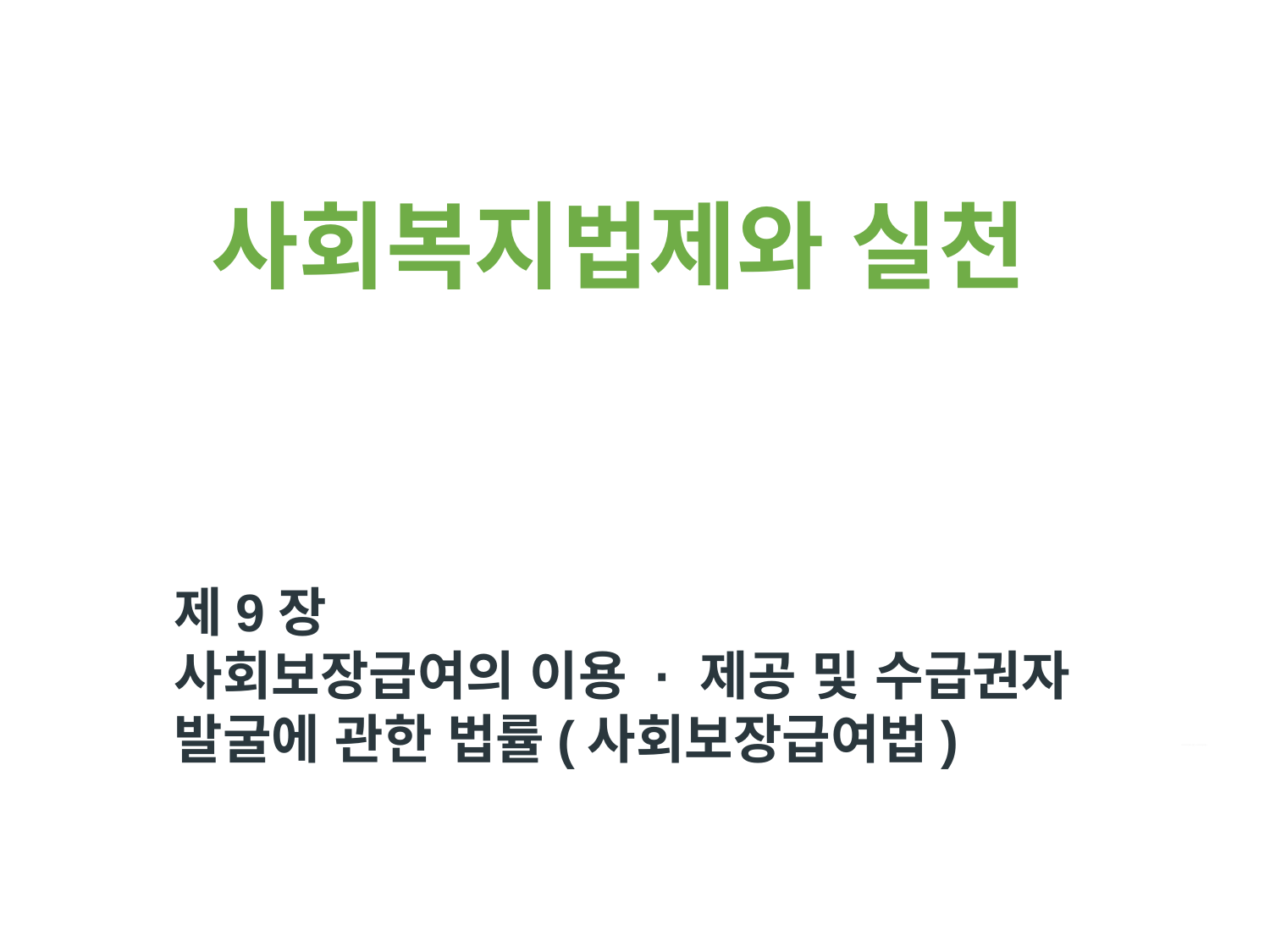

사회복지법제와 실천
제9장
사회보장급여의 이용 · 제공 및 수급권자
발굴에 관한 법률(사회보장급여법)
사회복지법제와 실천(사회복지법제론)